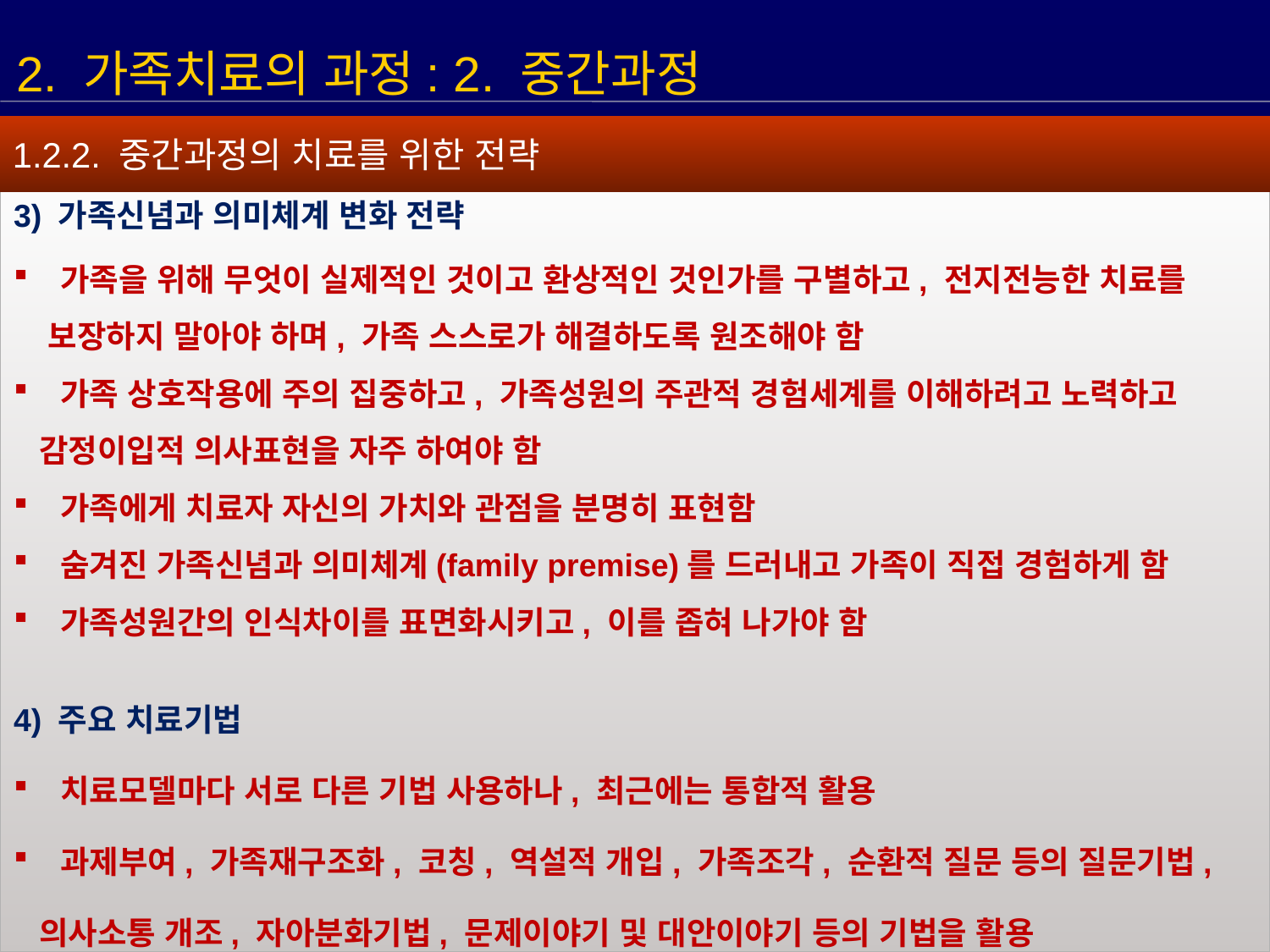

1. 2. 가족치료의 과정: 2. 중간과정

1.2.2. 중간과정의 치료를 위한 전략
3) 가족신념과 의미체계 변화 전략
 가족을 위해 무엇이 실제적인 것이고 환상적인 것인가를 구별하고, 전지전능한 치료를
   보장하지 말아야 하며, 가족 스스로가 해결하도록 원조해야 함
 가족 상호작용에 주의 집중하고, 가족성원의 주관적 경험세계를 이해하려고 노력하고
  감정이입적 의사표현을 자주 하여야 함
 가족에게 치료자 자신의 가치와 관점을 분명히 표현함
 숨겨진 가족신념과 의미체계(family premise)를 드러내고 가족이 직접 경험하게 함
 가족성원간의 인식차이를 표면화시키고, 이를 좁혀 나가야 함

4) 주요 치료기법
 치료모델마다 서로 다른 기법 사용하나, 최근에는 통합적 활용
 과제부여, 가족재구조화, 코칭, 역설적 개입, 가족조각, 순환적 질문 등의 질문기법,
  의사소통 개조, 자아분화기법, 문제이야기 및 대안이야기 등의 기법을 활용